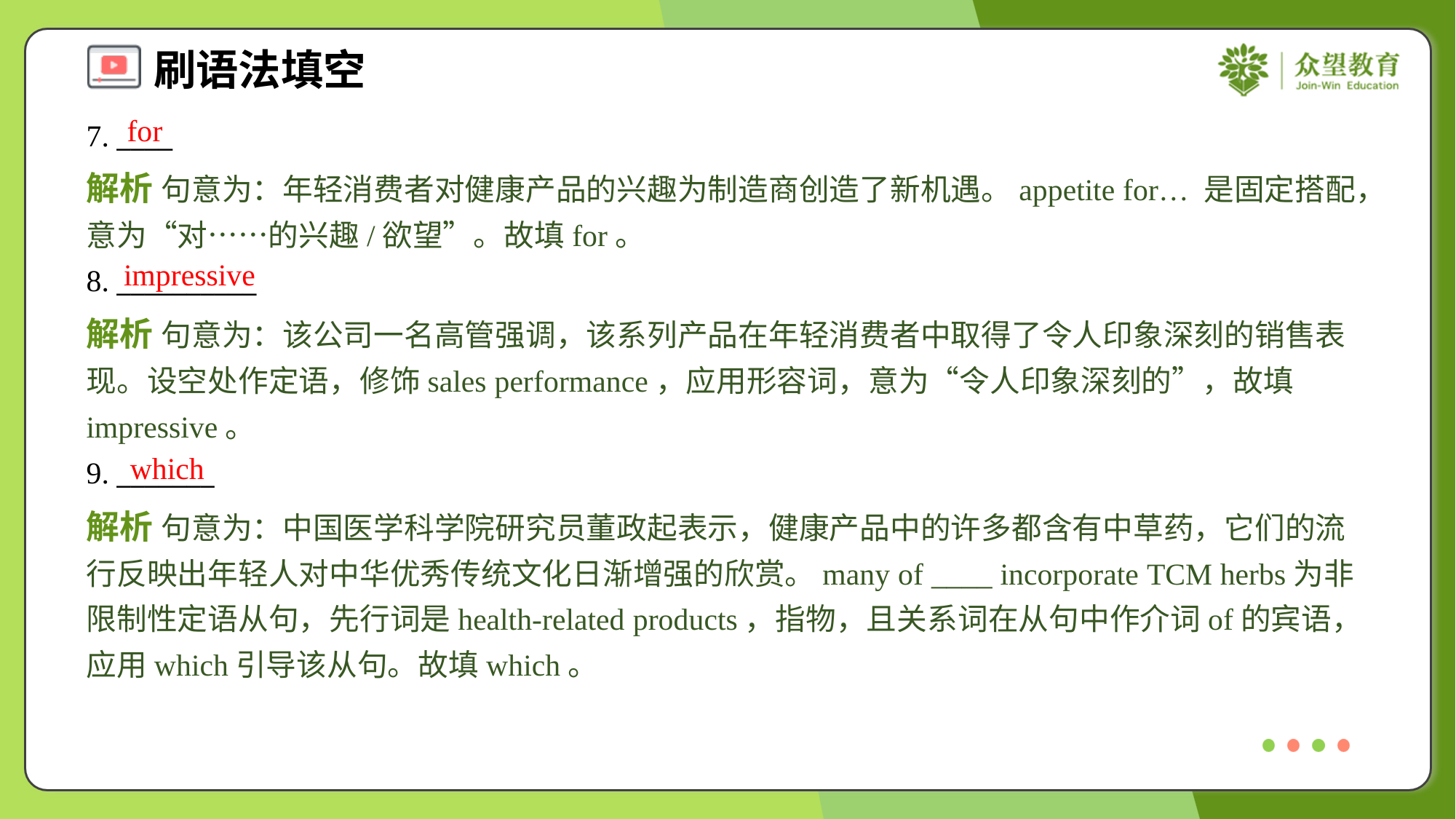

for
7. ____
解析 句意为：年轻消费者对健康产品的兴趣为制造商创造了新机遇。appetite for… 是固定搭配，意为“对……的兴趣/欲望”。故填for。
impressive
8. __________
解析 句意为：该公司一名高管强调，该系列产品在年轻消费者中取得了令人印象深刻的销售表现。设空处作定语，修饰sales performance，应用形容词，意为“令人印象深刻的”，故填impressive。
which
9. _______
解析 句意为：中国医学科学院研究员董政起表示，健康产品中的许多都含有中草药，它们的流行反映出年轻人对中华优秀传统文化日渐增强的欣赏。many of ____ incorporate TCM herbs为非限制性定语从句，先行词是health-related products，指物，且关系词在从句中作介词of的宾语，应用which引导该从句。故填which。